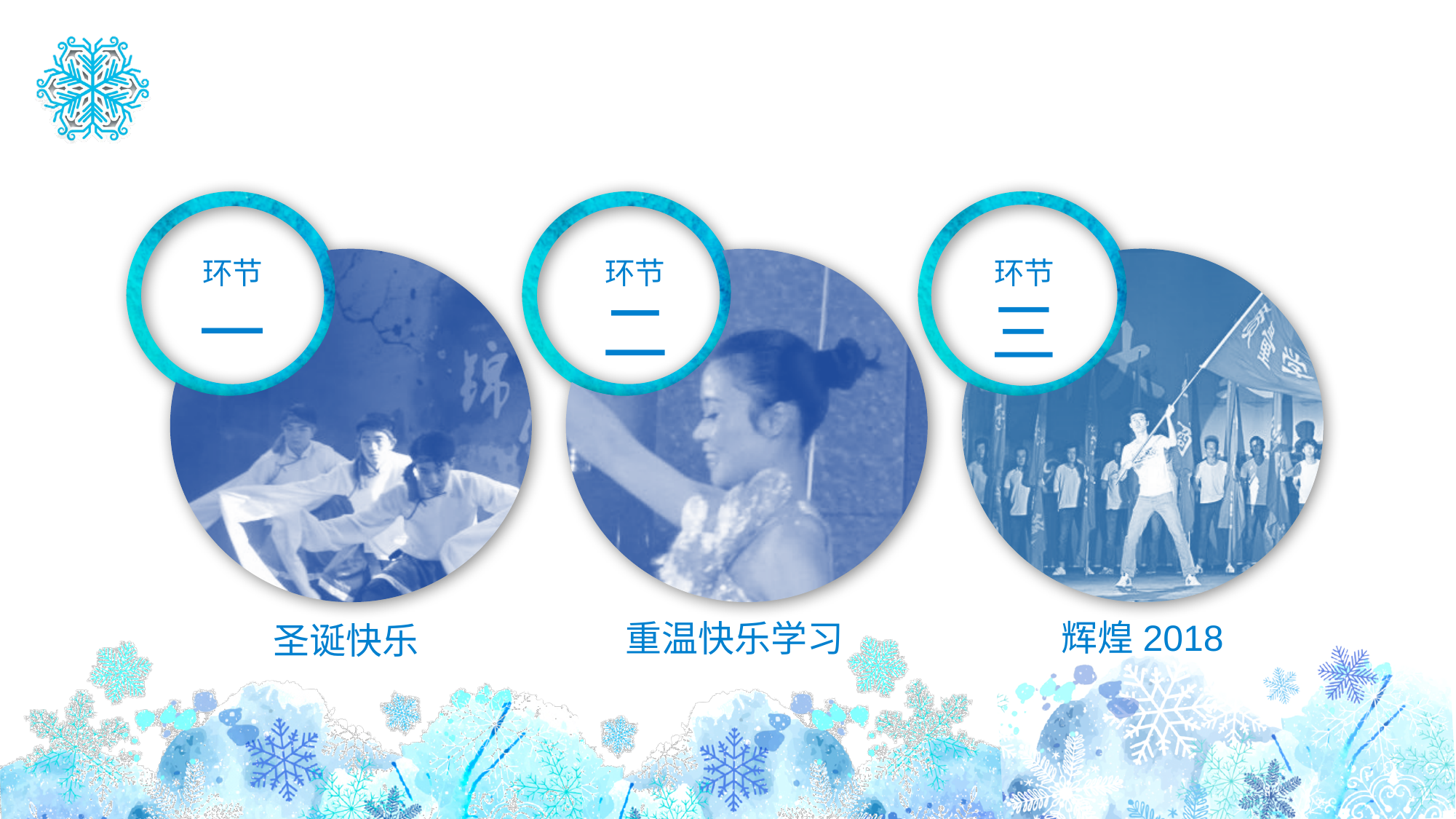

环节
一

环节
二
环节
三
辉煌2018
重温快乐学习
圣诞快乐